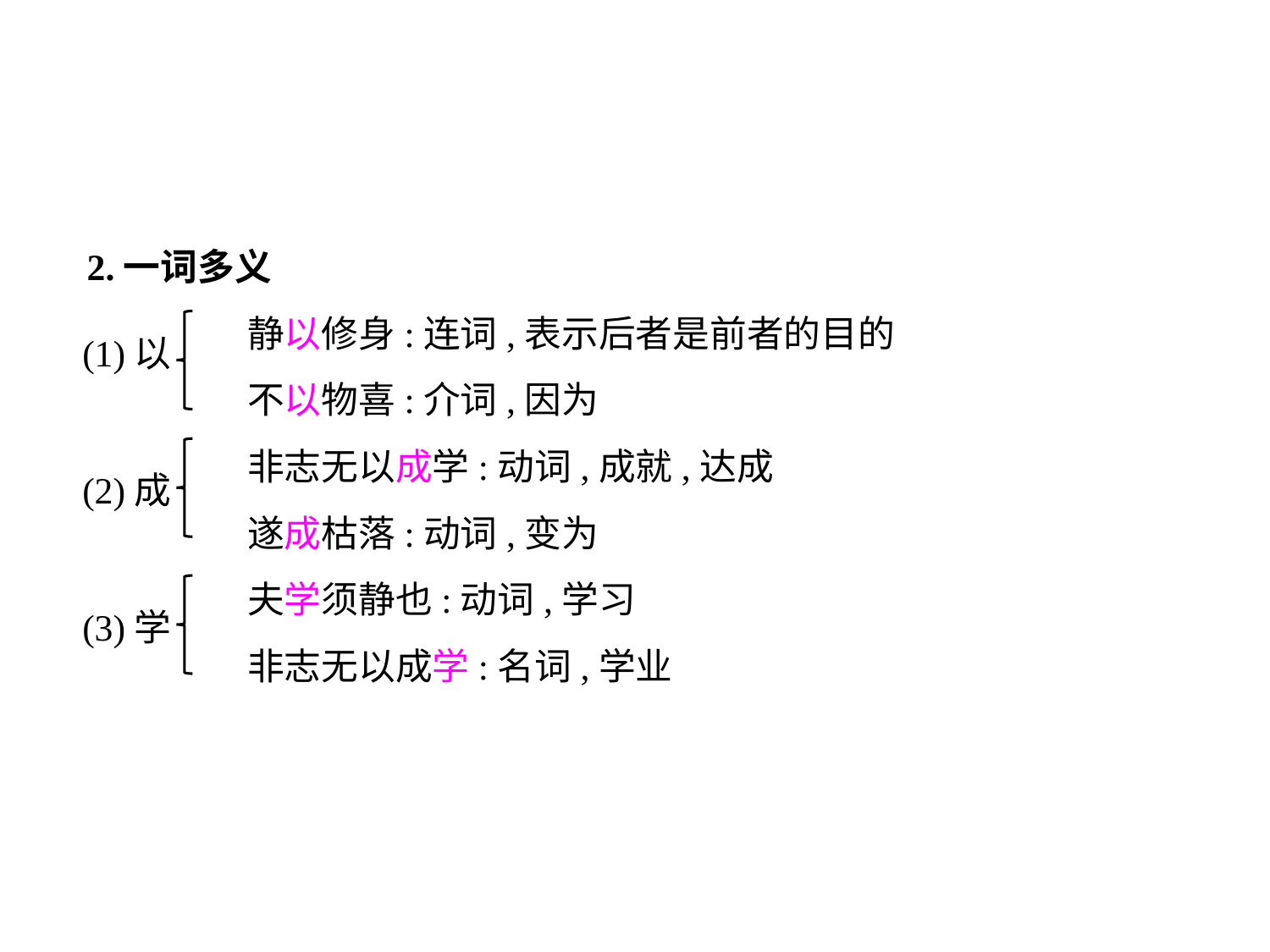

2.一词多义
	   静以修身:连词,表示后者是前者的目的
	   不以物喜:介词,因为
	   非志无以成学:动词,成就,达成
	   遂成枯落:动词,变为
	   夫学须静也:动词,学习
	   非志无以成学:名词,学业

(1)以

(2)成

(3)学